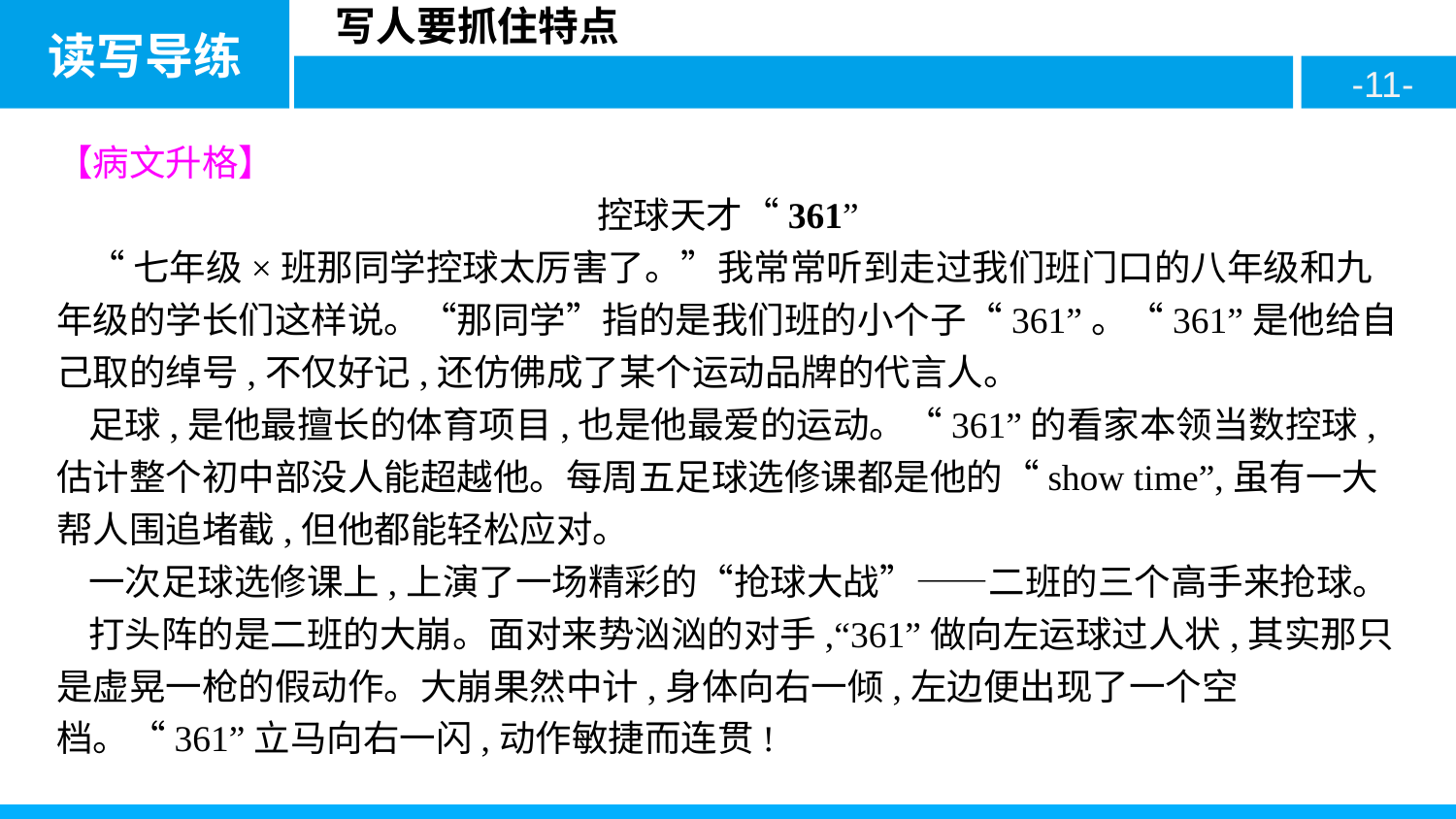

【病文升格】
控球天才“361”
“七年级×班那同学控球太厉害了。”我常常听到走过我们班门口的八年级和九年级的学长们这样说。“那同学”指的是我们班的小个子“361”。“361”是他给自己取的绰号,不仅好记,还仿佛成了某个运动品牌的代言人。
足球,是他最擅长的体育项目,也是他最爱的运动。“361”的看家本领当数控球,估计整个初中部没人能超越他。每周五足球选修课都是他的“show time”,虽有一大帮人围追堵截,但他都能轻松应对。
一次足球选修课上,上演了一场精彩的“抢球大战”——二班的三个高手来抢球。
打头阵的是二班的大崩。面对来势汹汹的对手,“361”做向左运球过人状,其实那只是虚晃一枪的假动作。大崩果然中计,身体向右一倾,左边便出现了一个空档。“361”立马向右一闪,动作敏捷而连贯!